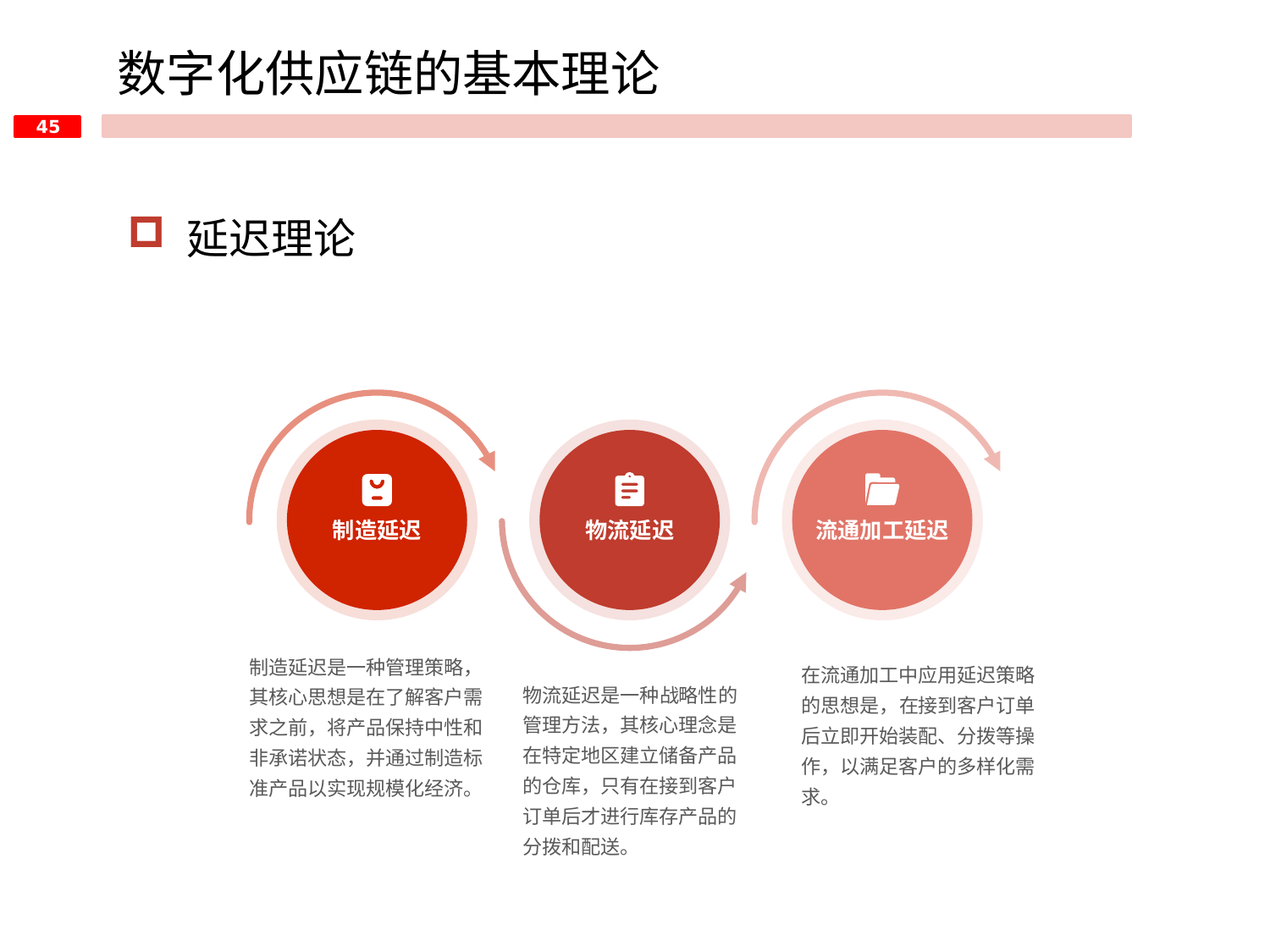

数字化供应链的基本理论
45
 延迟理论

制造延迟
物流延迟
流通加工延迟
制造延迟是一种管理策略，其核心思想是在了解客户需求之前，将产品保持中性和非承诺状态，并通过制造标准产品以实现规模化经济。
在流通加工中应用延迟策略的思想是，在接到客户订单后立即开始装配、分拨等操作，以满足客户的多样化需求。
物流延迟是一种战略性的管理方法，其核心理念是在特定地区建立储备产品的仓库，只有在接到客户订单后才进行库存产品的分拨和配送。